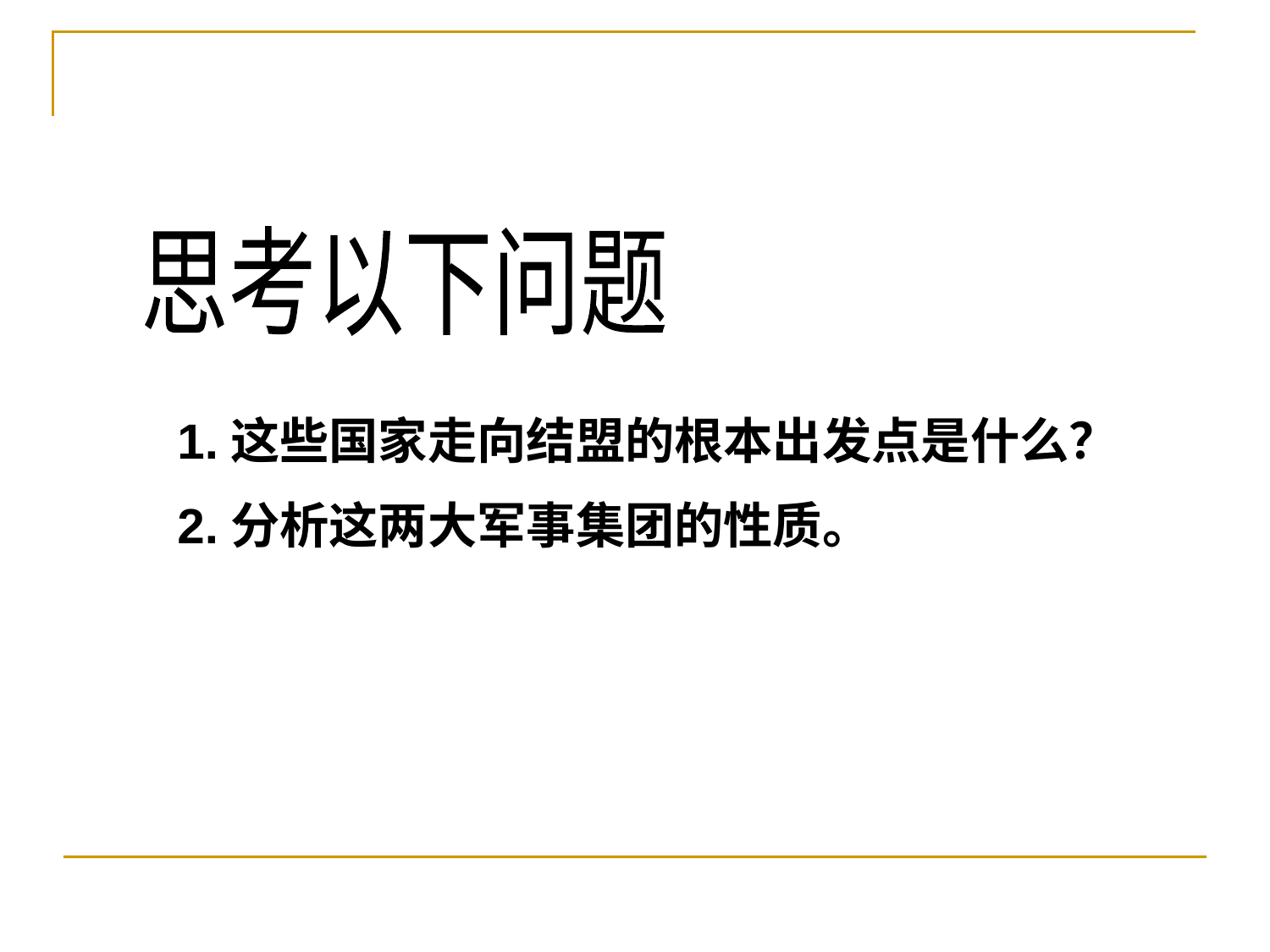

一、原因
思考以下问题

1.这些国家走向结盟的根本出发点是什么？
2.分析这两大军事集团的性质。